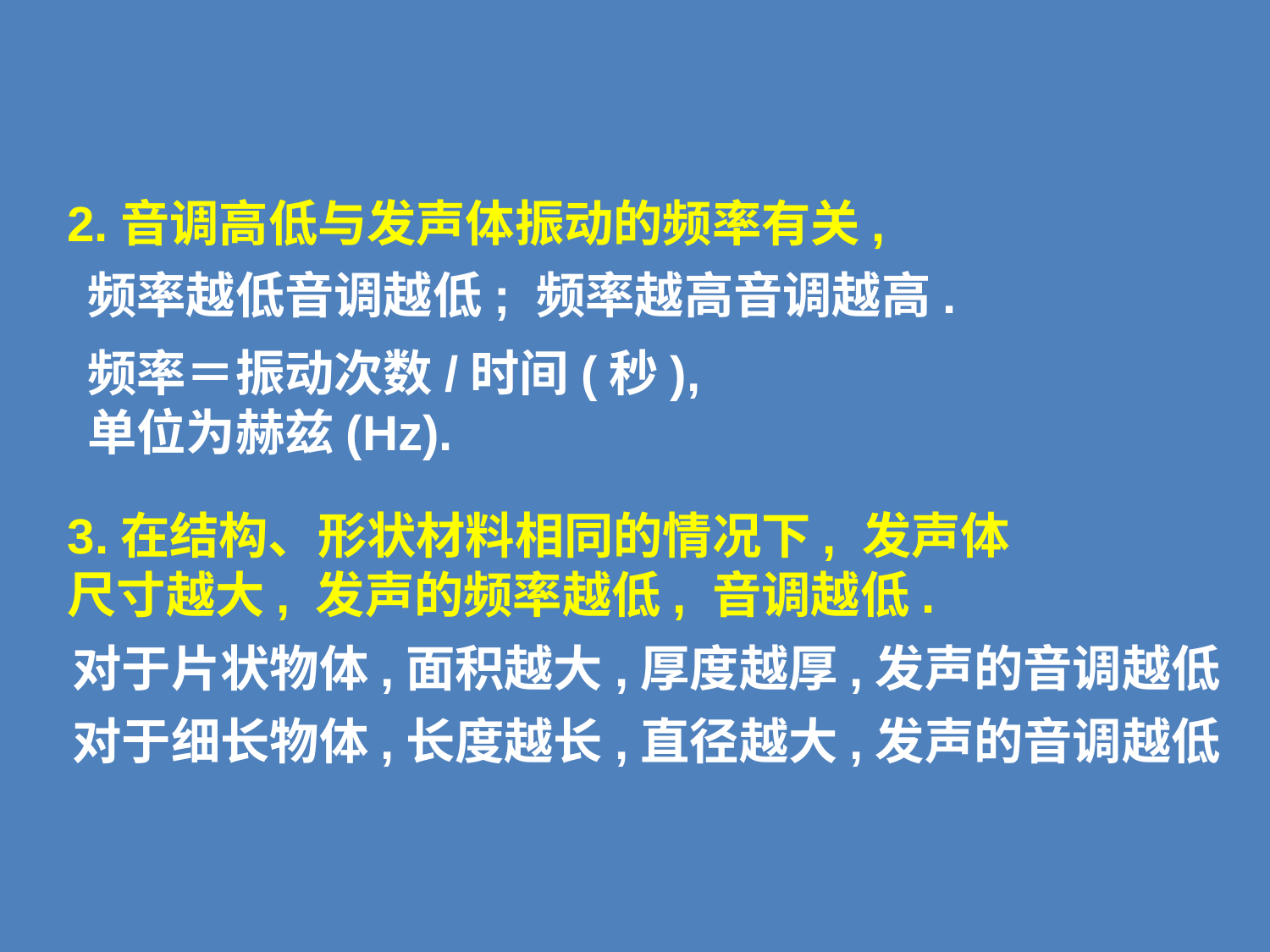

2.音调高低与发声体振动的频率有关,
频率越低音调越低; 频率越高音调越高.
频率＝振动次数/时间(秒),
单位为赫兹(Hz).
3.在结构、形状材料相同的情况下, 发声体
尺寸越大, 发声的频率越低, 音调越低.
对于片状物体,面积越大,厚度越厚,发声的音调越低
对于细长物体,长度越长,直径越大,发声的音调越低